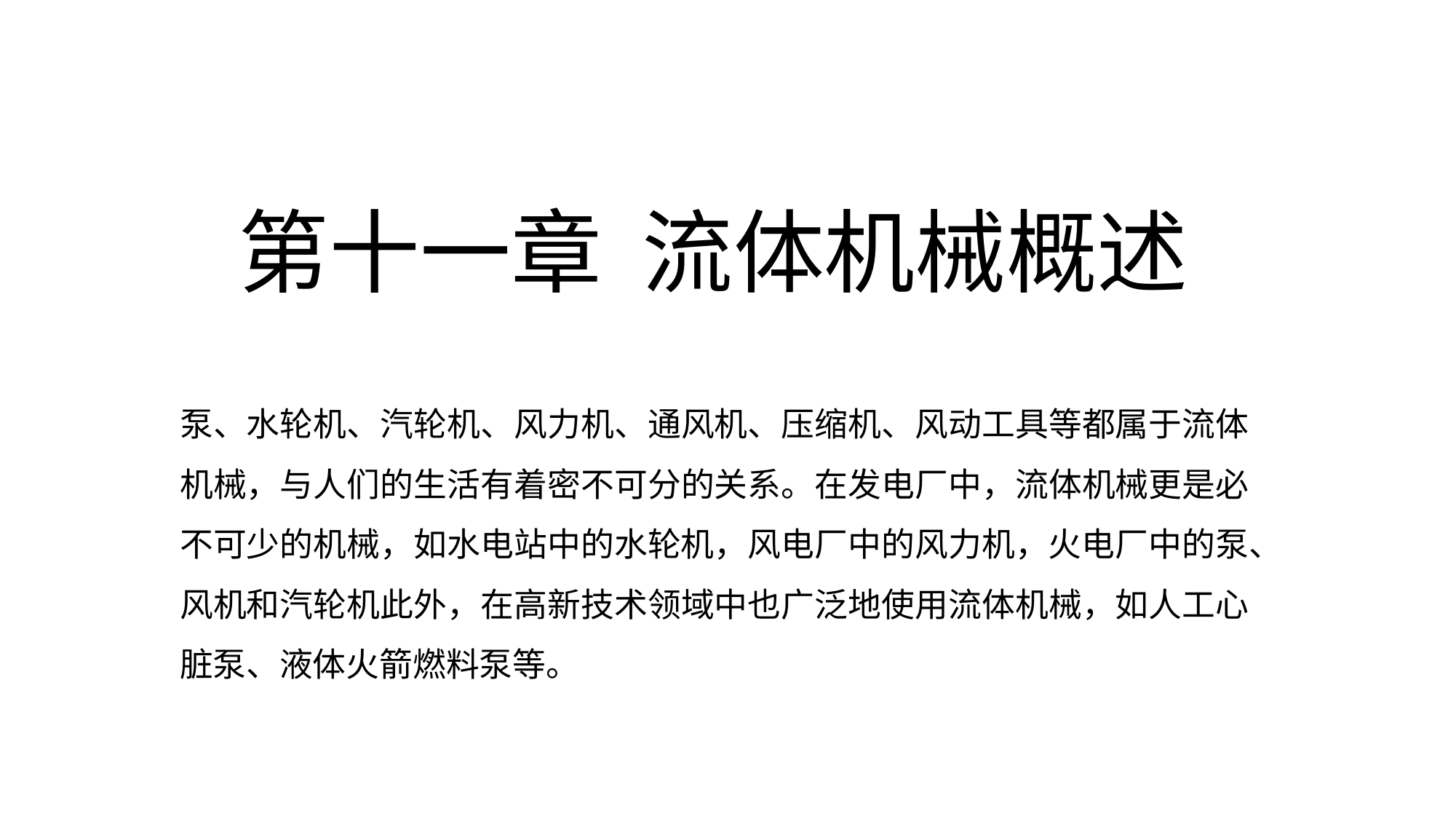

# 第十一章  流体机械概述
泵、水轮机、汽轮机、风力机、通风机、压缩机、风动工具等都属于流体机械，与人们的生活有着密不可分的关系。在发电厂中，流体机械更是必不可少的机械，如水电站中的水轮机，风电厂中的风力机，火电厂中的泵、风机和汽轮机此外，在高新技术领域中也广泛地使用流体机械，如人工心脏泵、液体火箭燃料泵等。